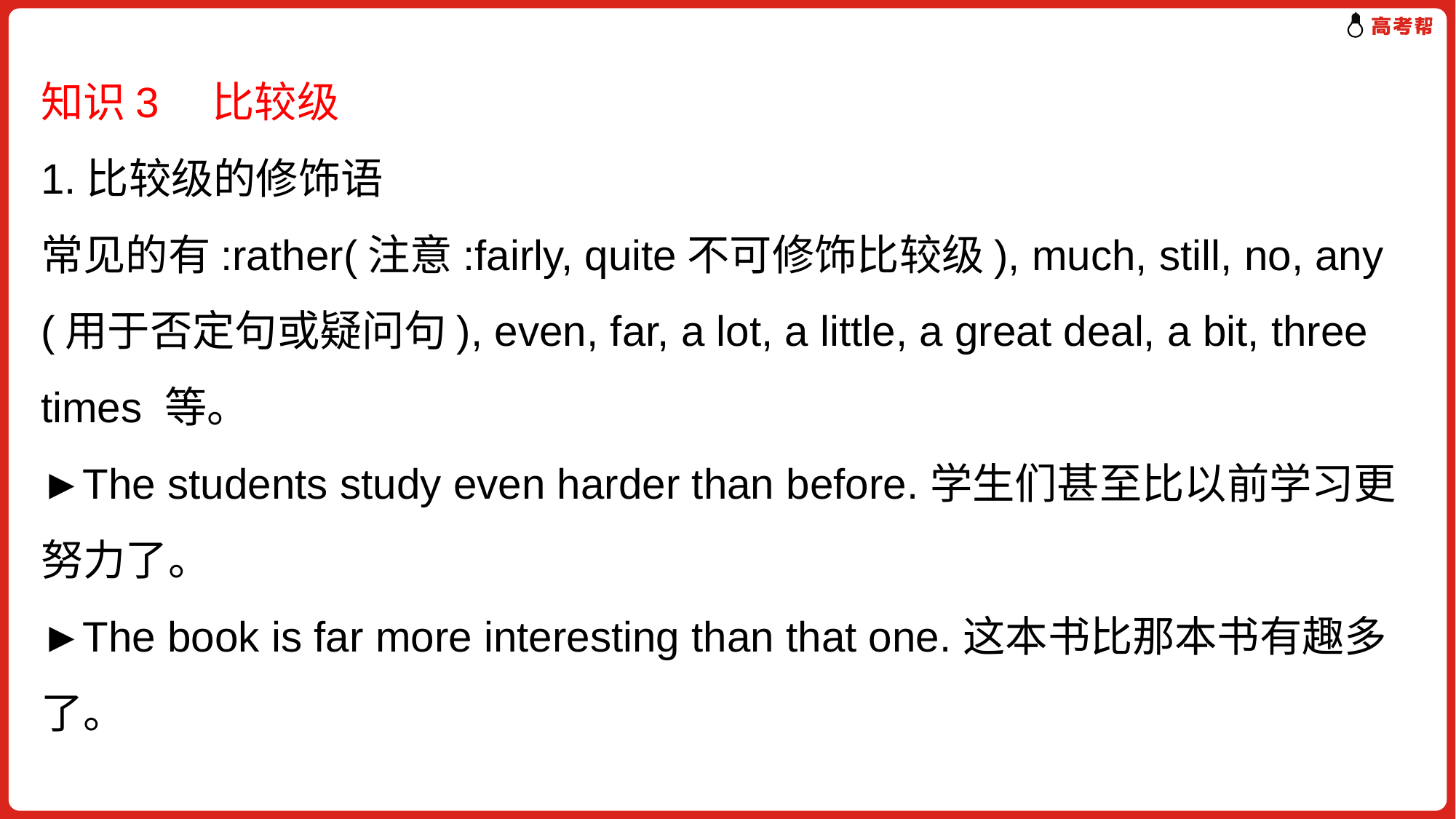

知识3　比较级
1.比较级的修饰语
常见的有:rather(注意:fairly, quite不可修饰比较级), much, still, no, any (用于否定句或疑问句), even, far, a lot, a little, a great deal, a bit, three times 等。
►The students study even harder than before.学生们甚至比以前学习更努力了。
►The book is far more interesting than that one.这本书比那本书有趣多了。